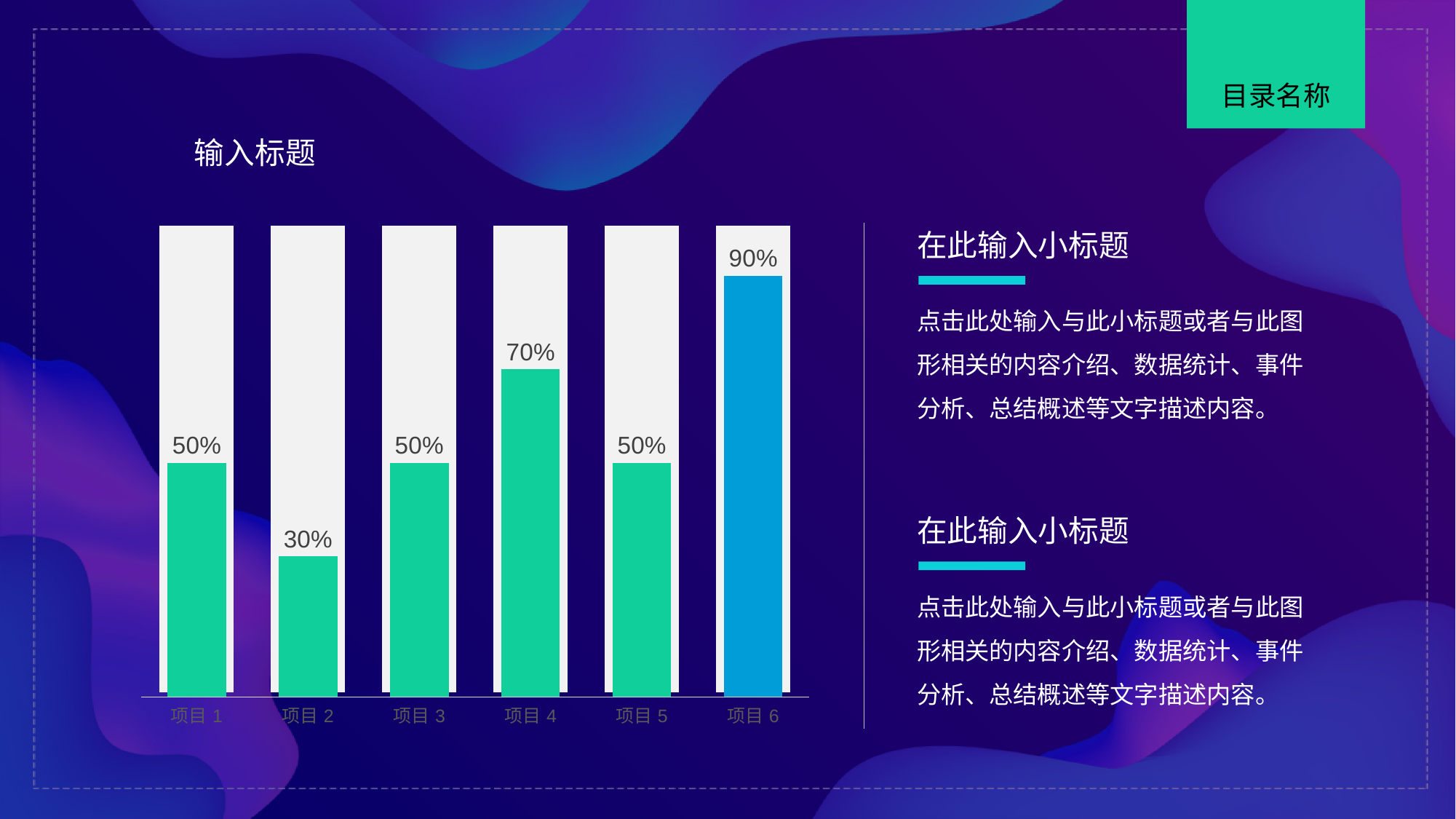

目录名称
输入标题

### Chart

| Category | 系列 1 |
|---|---|
| 项目1 | 1.0 |
| 项目2 | 1.0 |
| 项目3 | 1.0 |
| 项目4 | 1.0 |
| 项目5 | 1.0 |
| 项目6 | 1.0 |

### Chart

| Category | 系列 1 |
|---|---|
| 项目1 | 0.5 |
| 项目2 | 0.3 |
| 项目3 | 0.5 |
| 项目4 | 0.7 |
| 项目5 | 0.5 |
| 项目6 | 0.9 |
在此输入小标题

点击此处输入与此小标题或者与此图形相关的内容介绍、数据统计、事件分析、总结概述等文字描述内容。
在此输入小标题

点击此处输入与此小标题或者与此图形相关的内容介绍、数据统计、事件分析、总结概述等文字描述内容。